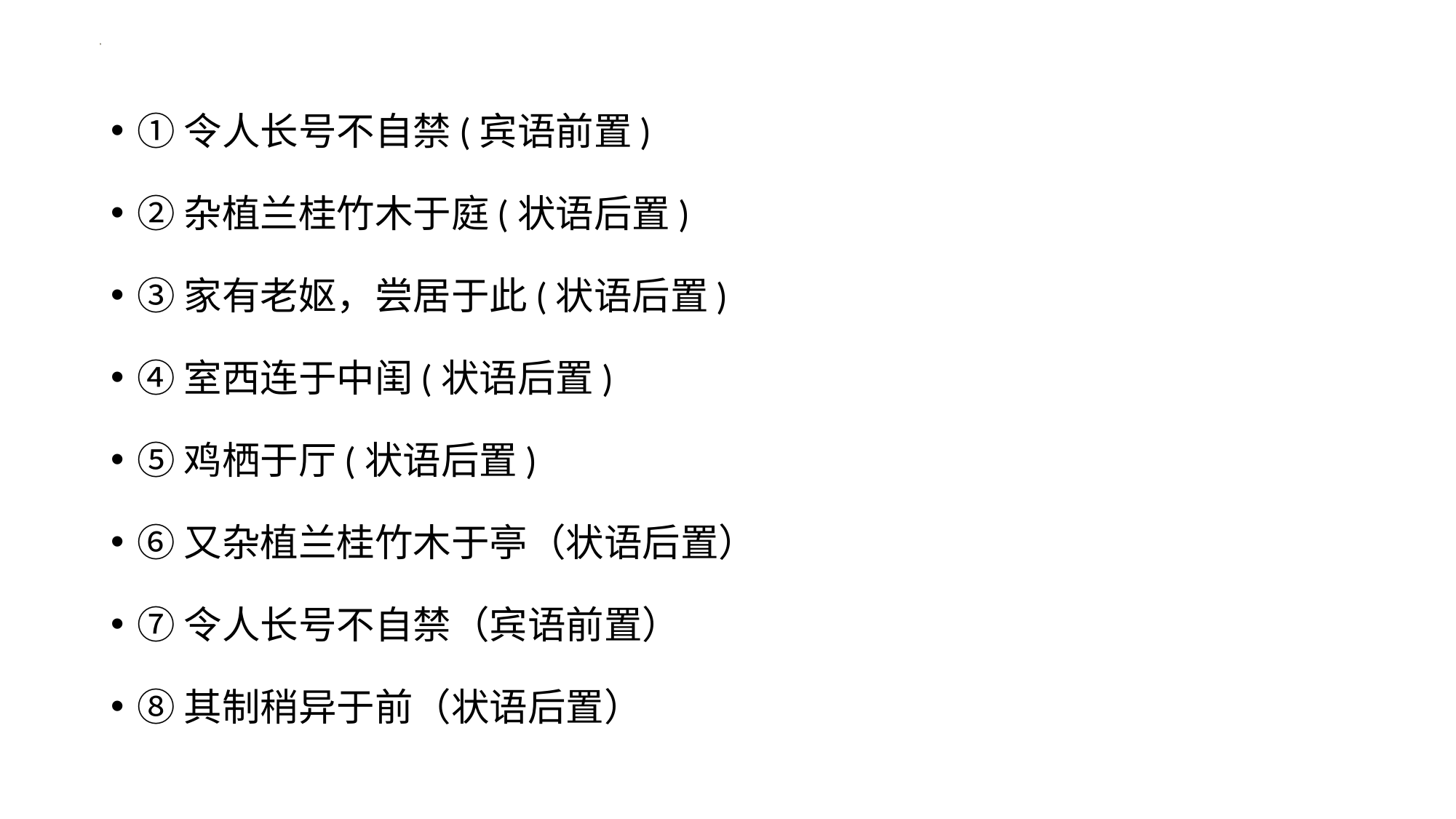

①令人长号不自禁(宾语前置)
②杂植兰桂竹木于庭(状语后置)
③家有老妪，尝居于此(状语后置)
④室西连于中闺(状语后置)
⑤鸡栖于厅(状语后置)
⑥又杂植兰桂竹木于亭（状语后置）
⑦令人长号不自禁（宾语前置）
⑧其制稍异于前（状语后置）